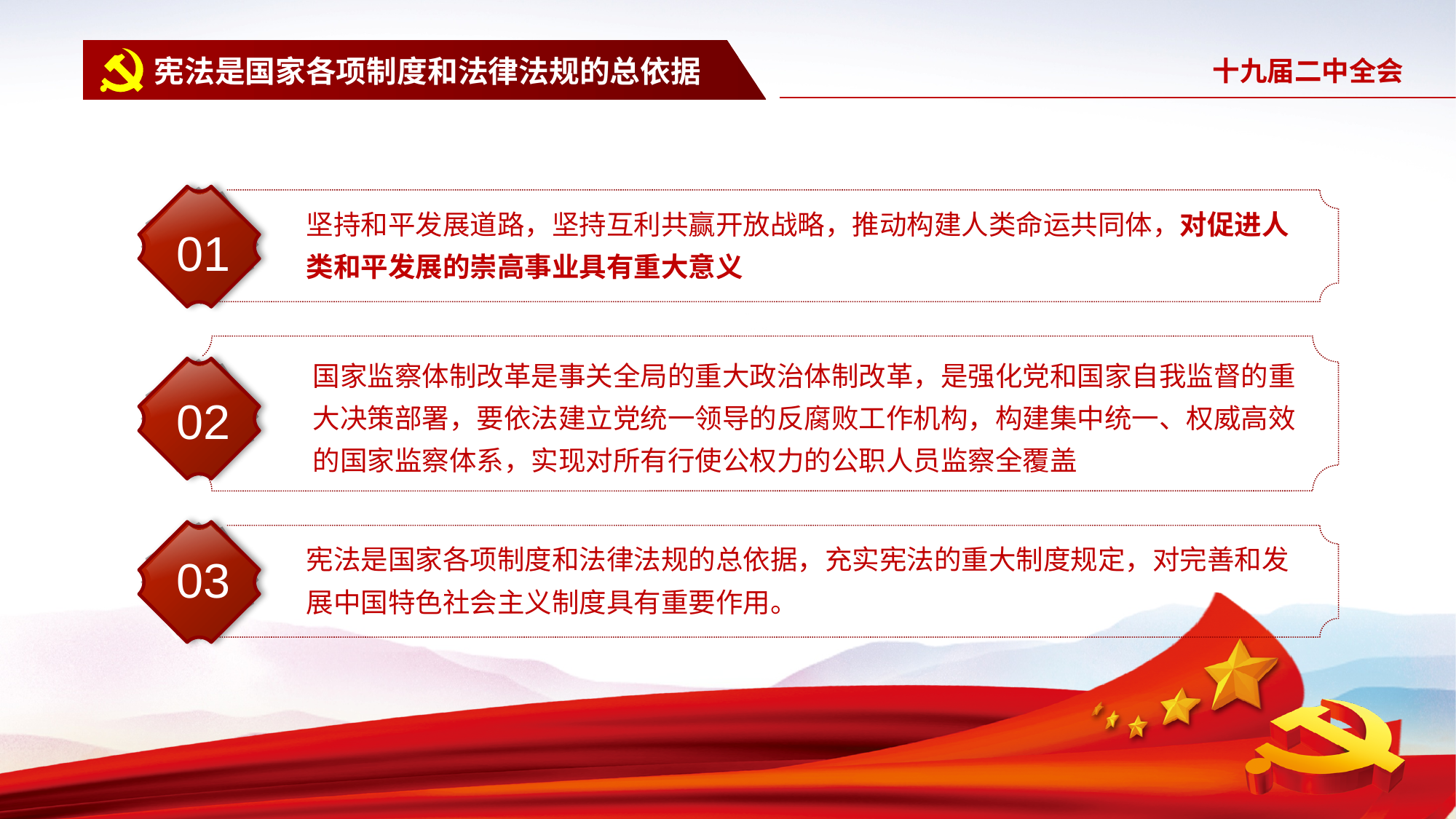

宪法是国家各项制度和法律法规的总依据
坚持和平发展道路，坚持互利共赢开放战略，推动构建人类命运共同体，对促进人类和平发展的崇高事业具有重大意义

01
国家监察体制改革是事关全局的重大政治体制改革，是强化党和国家自我监督的重大决策部署，要依法建立党统一领导的反腐败工作机构，构建集中统一、权威高效的国家监察体系，实现对所有行使公权力的公职人员监察全覆盖

02
宪法是国家各项制度和法律法规的总依据，充实宪法的重大制度规定，对完善和发展中国特色社会主义制度具有重要作用。

03